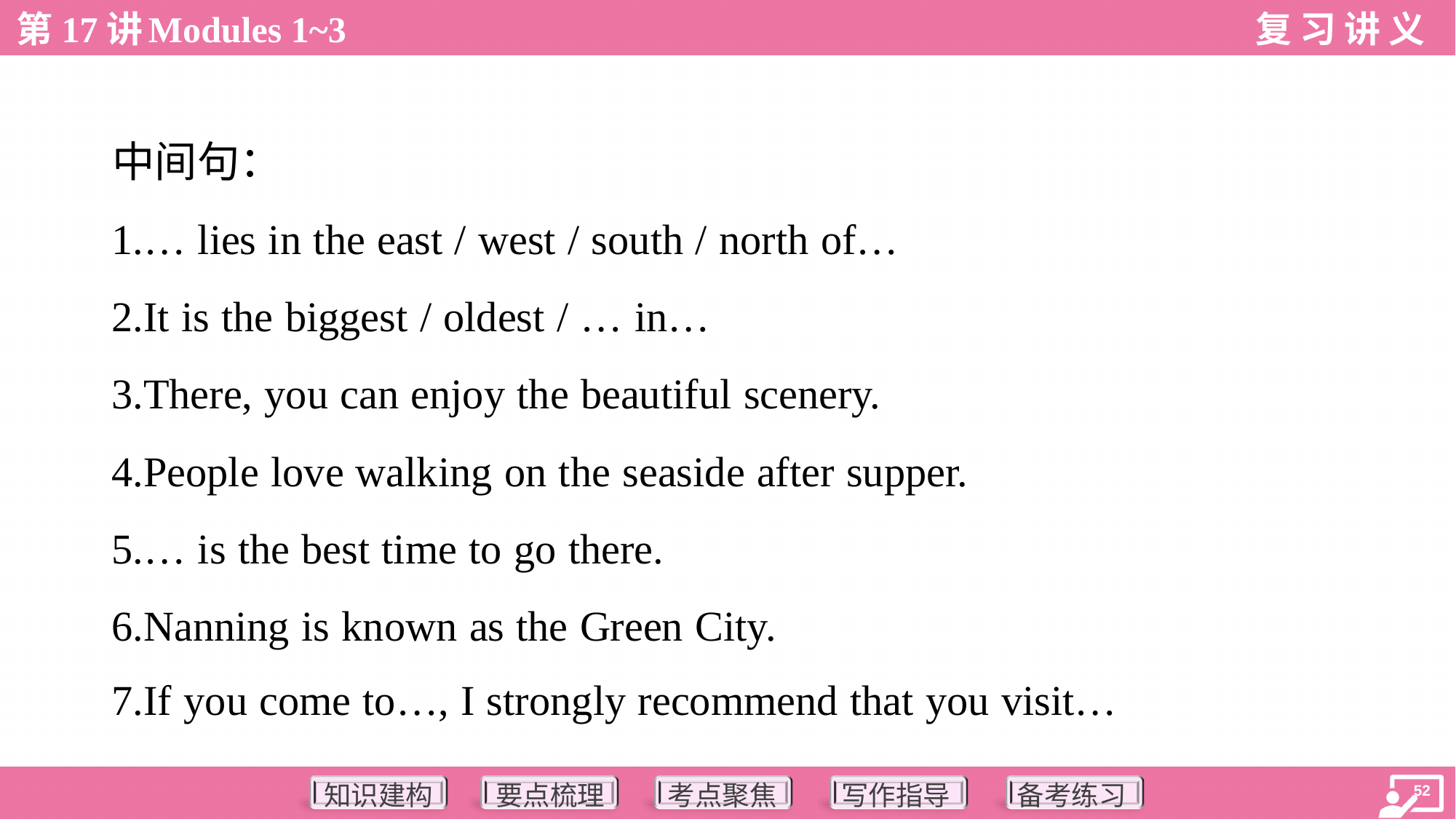

中间句：
    1.… lies in the east / west / south / north of…
    2.It is the biggest / oldest / … in…
    3.There, you can enjoy the beautiful scenery.
    4.People love walking on the seaside after supper.
    5.… is the best time to go there.
    6.Nanning is known as the Green City.
    7.If you come to…, I strongly recommend that you visit…